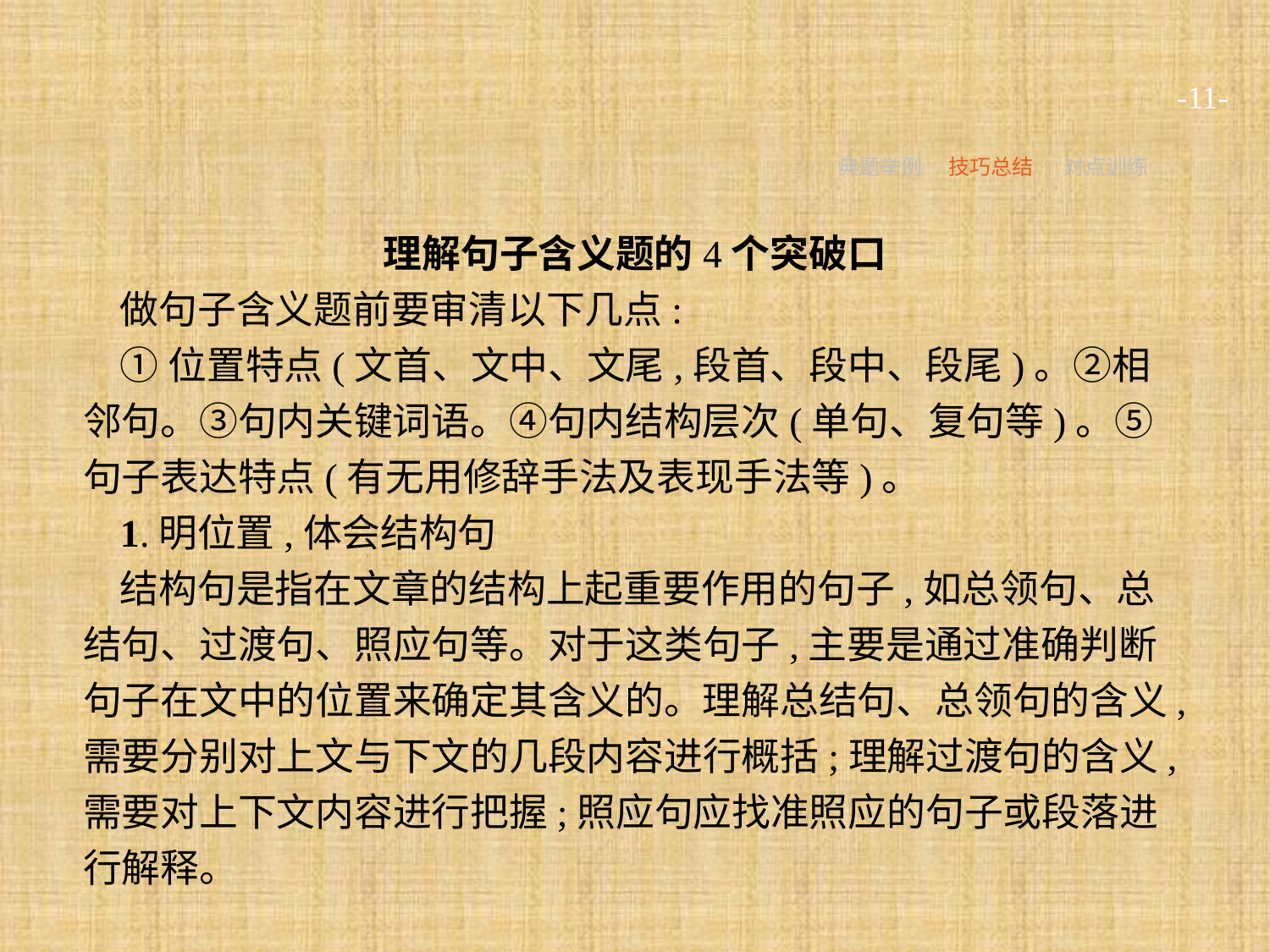

-11-
典题举例
技巧总结
对点训练
理解句子含义题的4个突破口
做句子含义题前要审清以下几点:
①位置特点(文首、文中、文尾,段首、段中、段尾)。②相邻句。③句内关键词语。④句内结构层次(单句、复句等)。⑤句子表达特点(有无用修辞手法及表现手法等)。
1.明位置,体会结构句
结构句是指在文章的结构上起重要作用的句子,如总领句、总结句、过渡句、照应句等。对于这类句子,主要是通过准确判断句子在文中的位置来确定其含义的。理解总结句、总领句的含义,需要分别对上文与下文的几段内容进行概括;理解过渡句的含义,需要对上下文内容进行把握;照应句应找准照应的句子或段落进行解释。